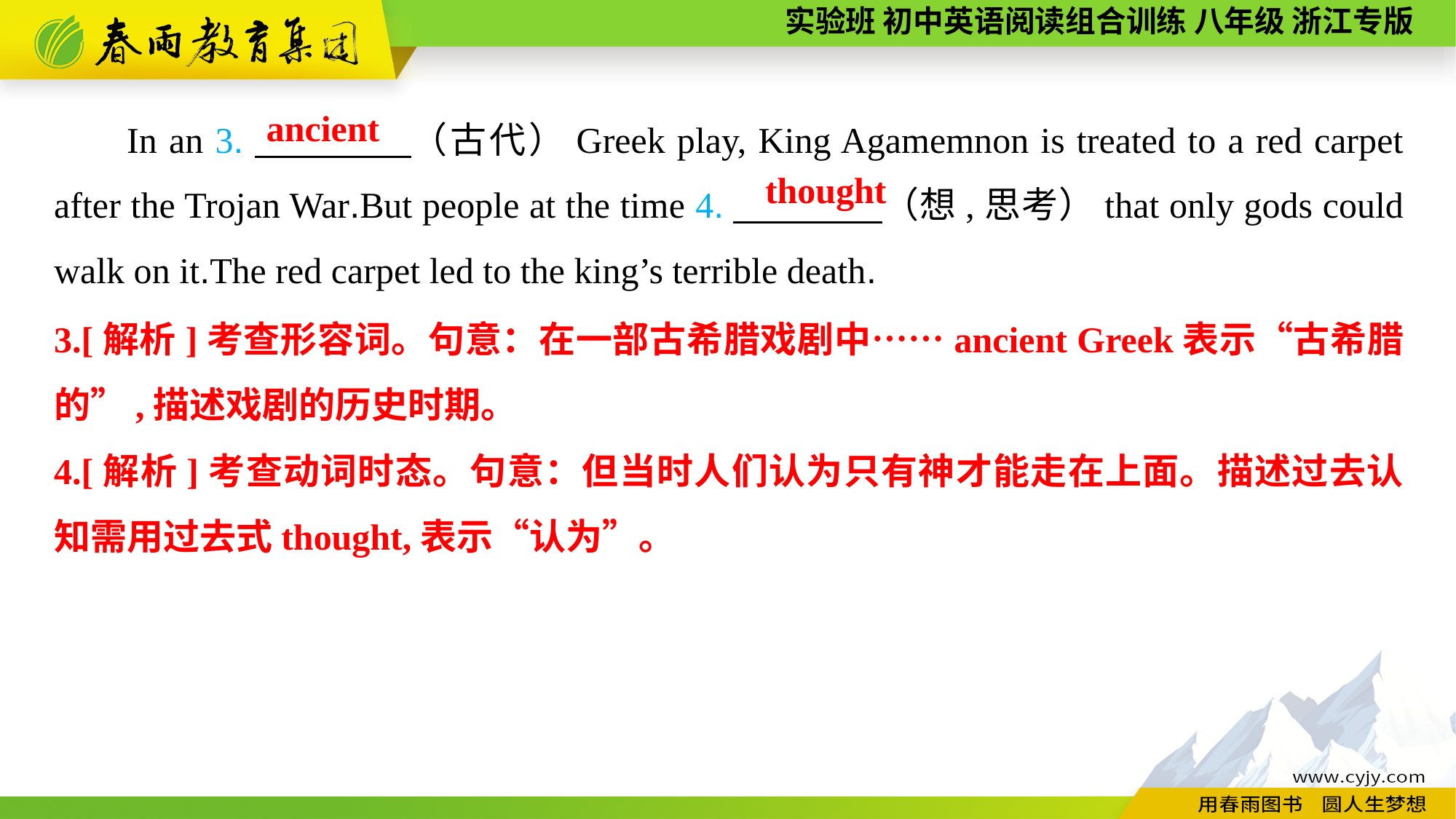

In an 3.　　　　（古代）Greek play, King Agamemnon is treated to a red carpet after the Trojan War.But people at the time 4.　　　　（想,思考）that only gods could walk on it.The red carpet led to the king’s terrible death.
ancient
thought
3.[解析]考查形容词。句意：在一部古希腊戏剧中……ancient Greek表示“古希腊的”,描述戏剧的历史时期。
4.[解析]考查动词时态。句意：但当时人们认为只有神才能走在上面。描述过去认知需用过去式thought,表示“认为”。